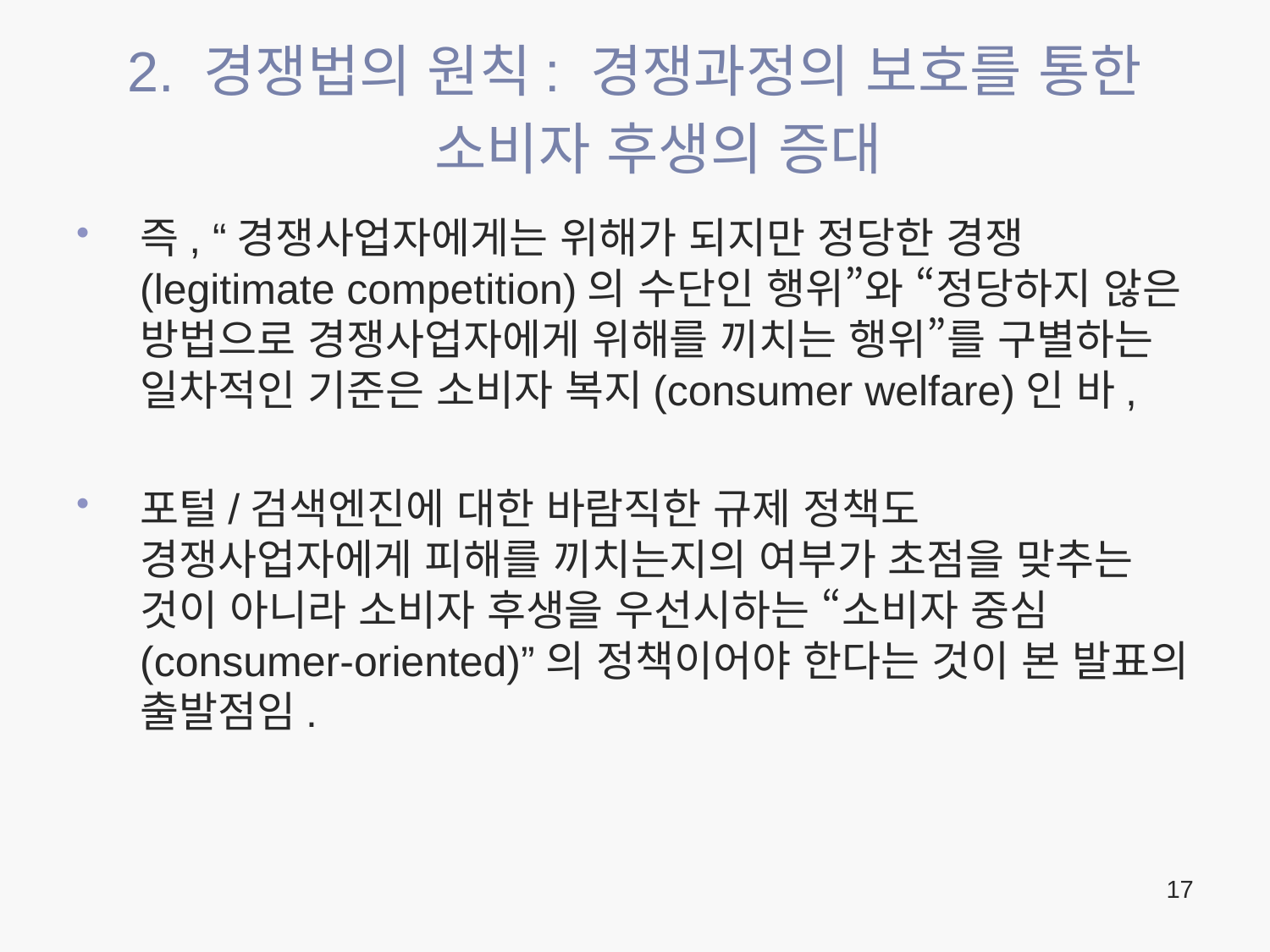

# 2. 경쟁법의 원칙: 경쟁과정의 보호를 통한 소비자 후생의 증대
즉, “경쟁사업자에게는 위해가 되지만 정당한 경쟁(legitimate competition)의 수단인 행위”와 “정당하지 않은 방법으로 경쟁사업자에게 위해를 끼치는 행위”를 구별하는 일차적인 기준은 소비자 복지(consumer welfare)인 바,

포털/검색엔진에 대한 바람직한 규제 정책도 경쟁사업자에게 피해를 끼치는지의 여부가 초점을 맞추는 것이 아니라 소비자 후생을 우선시하는 “소비자 중심(consumer-oriented)”의 정책이어야 한다는 것이 본 발표의 출발점임.

17